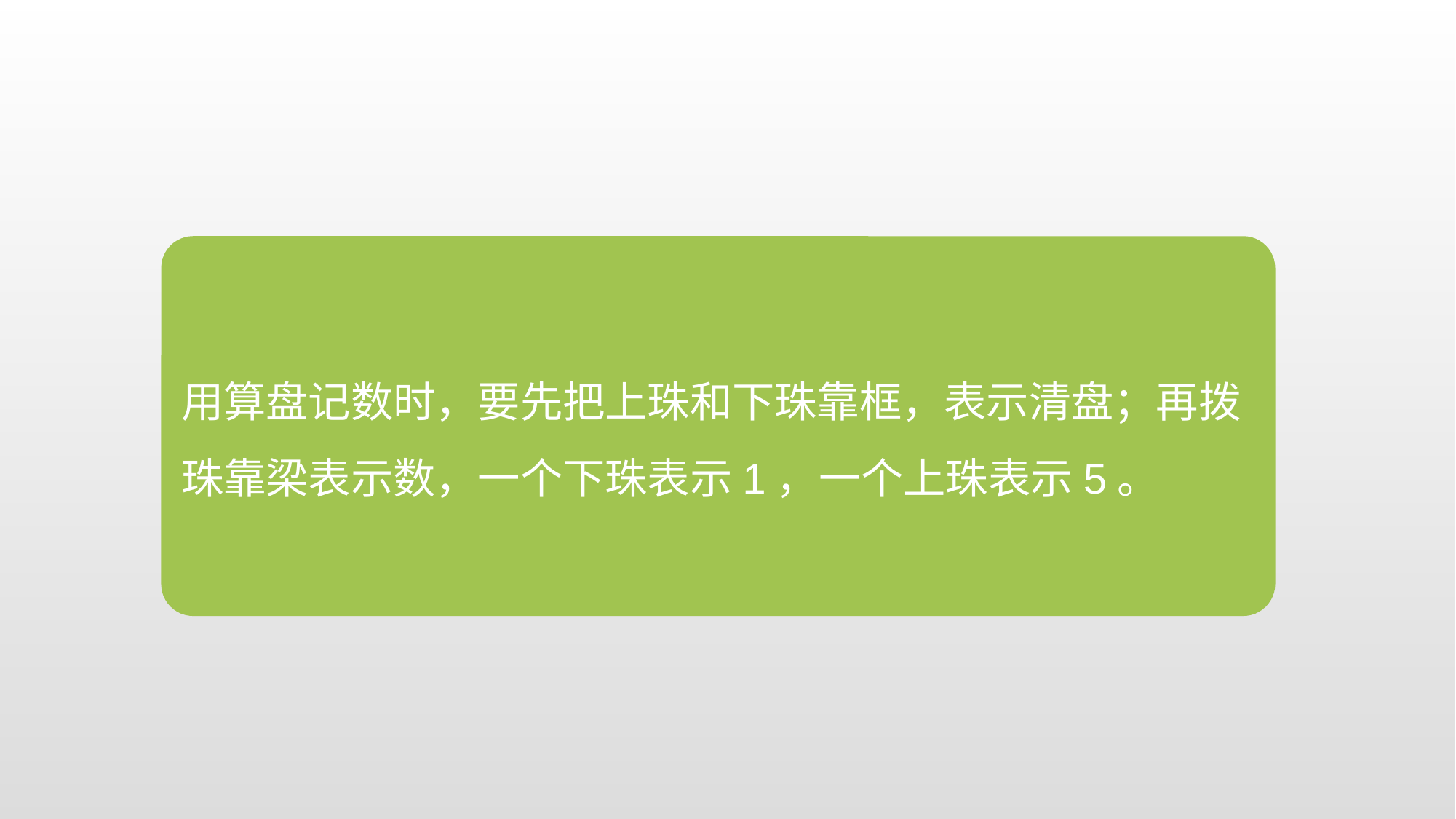

用算盘记数时，要先把上珠和下珠靠框，表示清盘；再拨珠靠梁表示数，一个下珠表示1，一个上珠表示5。